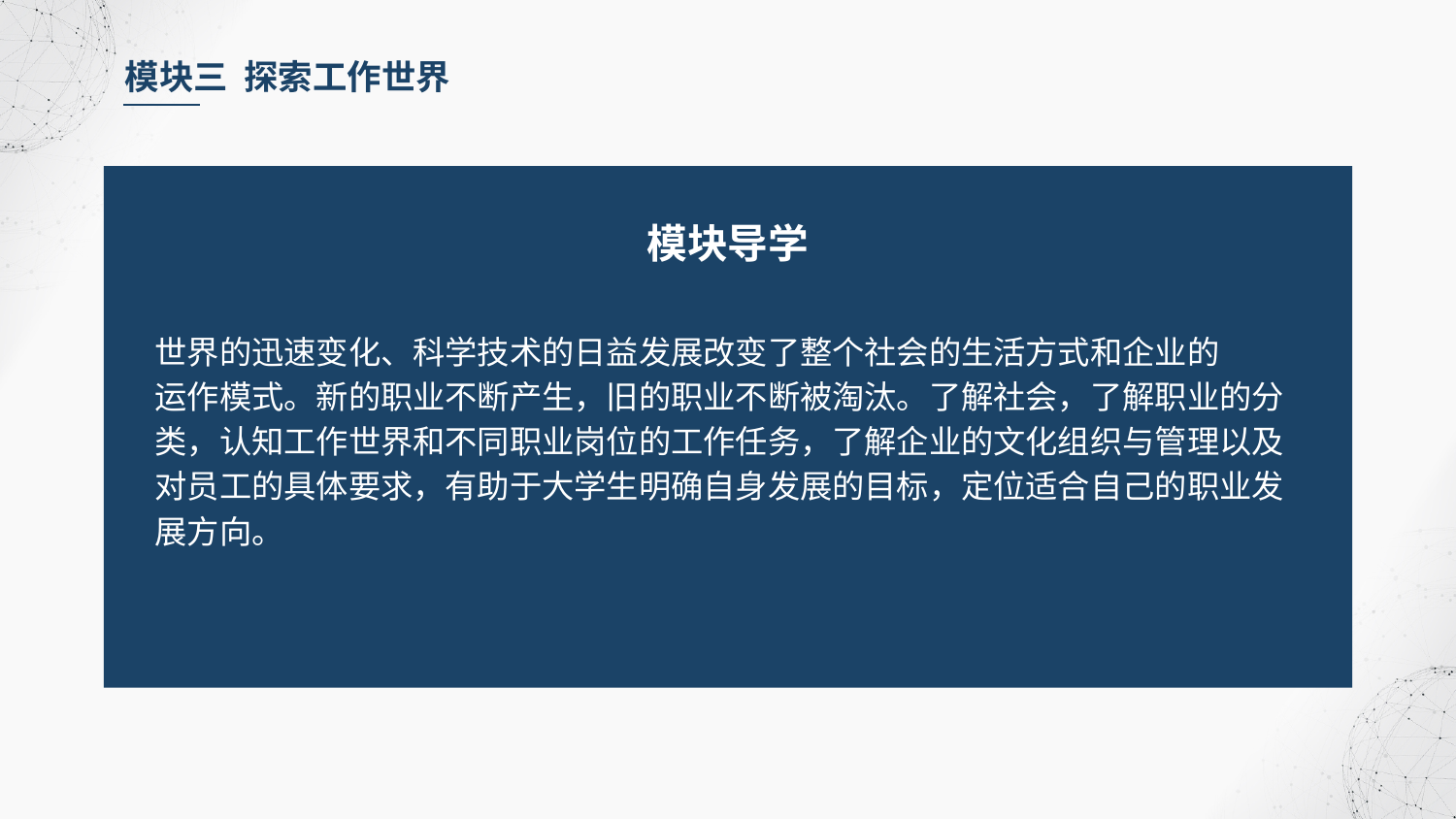

模块三  探索工作世界

模块导学
世界的迅速变化、科学技术的日益发展改变了整个社会的生活方式和企业的
运作模式。新的职业不断产生，旧的职业不断被淘汰。了解社会，了解职业的分
类，认知工作世界和不同职业岗位的工作任务，了解企业的文化组织与管理以及
对员工的具体要求，有助于大学生明确自身发展的目标，定位适合自己的职业发
展方向。